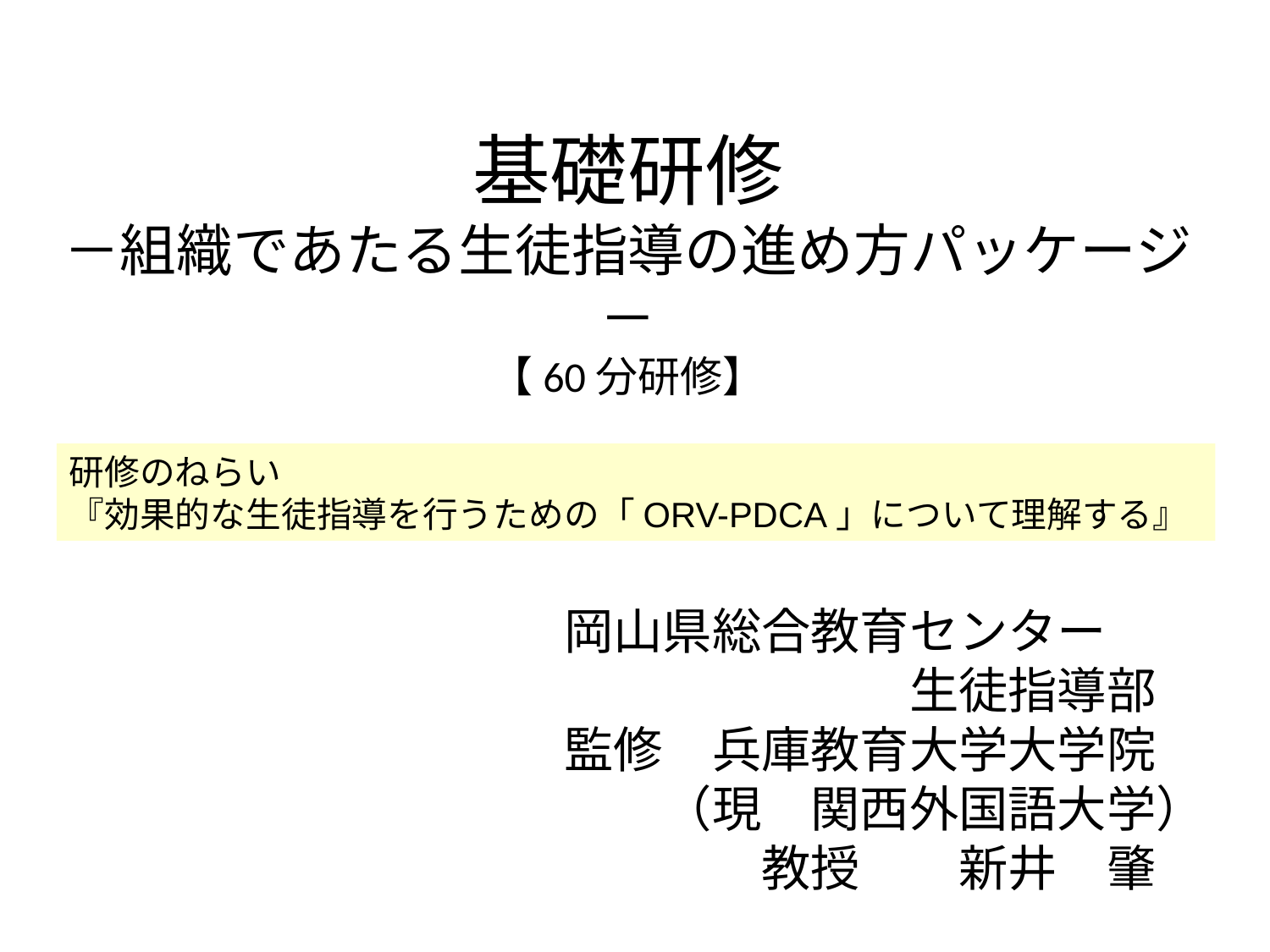

# 基礎研修 －組織であたる生徒指導の進め方パッケージ－ 【60分研修】

　　　　　　　　　岡山県総合教育センター
　　　　　　　　　　　　　　　　生徒指導部
　　　　　　　　　監修　兵庫教育大学大学院
　　　　　　　　　　　（現　関西外国語大学）
　　　　　　　　　　　　　教授　　新井　肇
研修のねらい
『効果的な生徒指導を行うための「ORV-PDCA」について理解する』